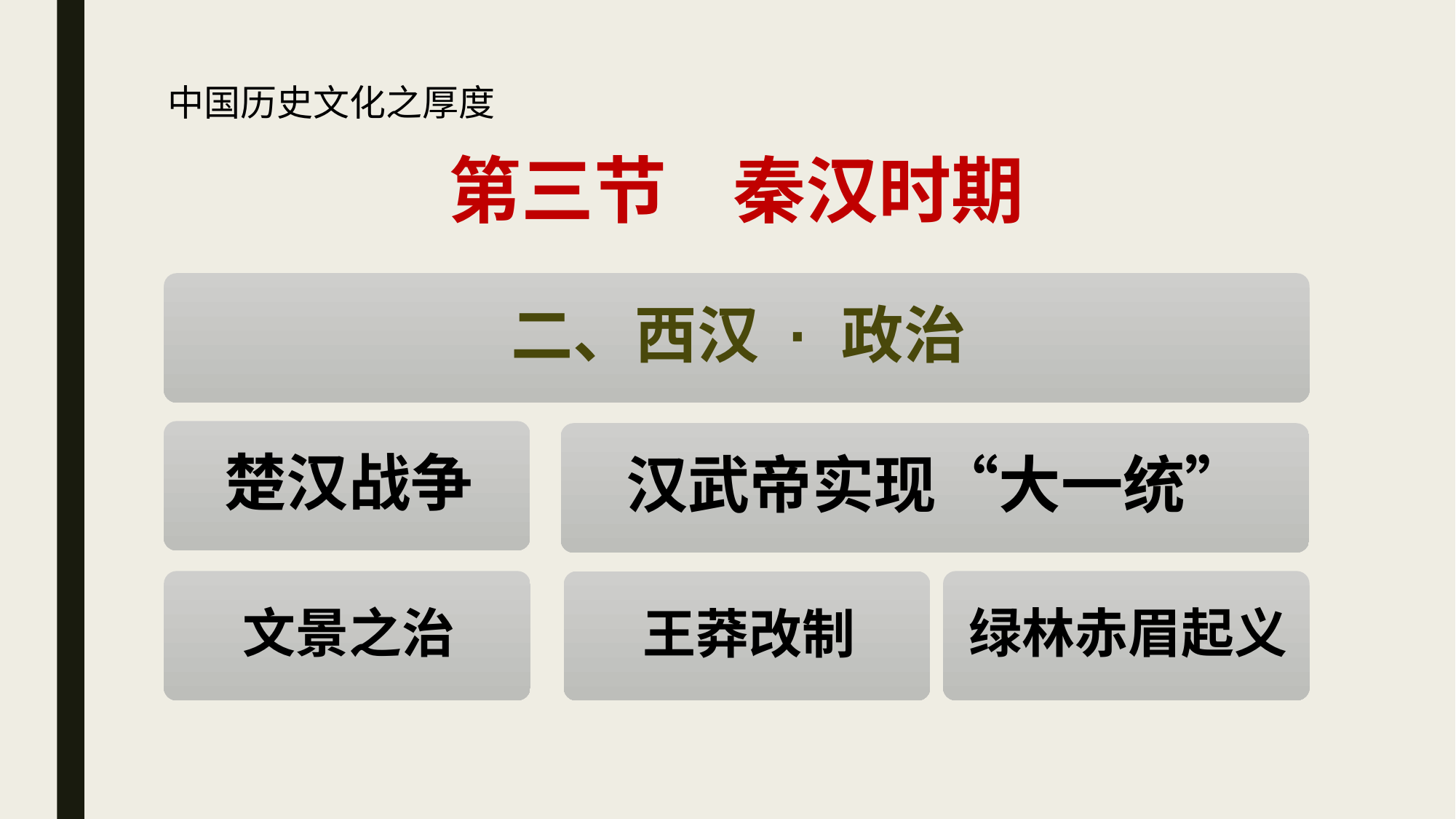

中国历史文化之厚度
# 第三节    秦汉时期
二、西汉 · 政治
汉武帝实现“大一统”
文景之治
王莽改制
楚汉战争
绿林赤眉起义